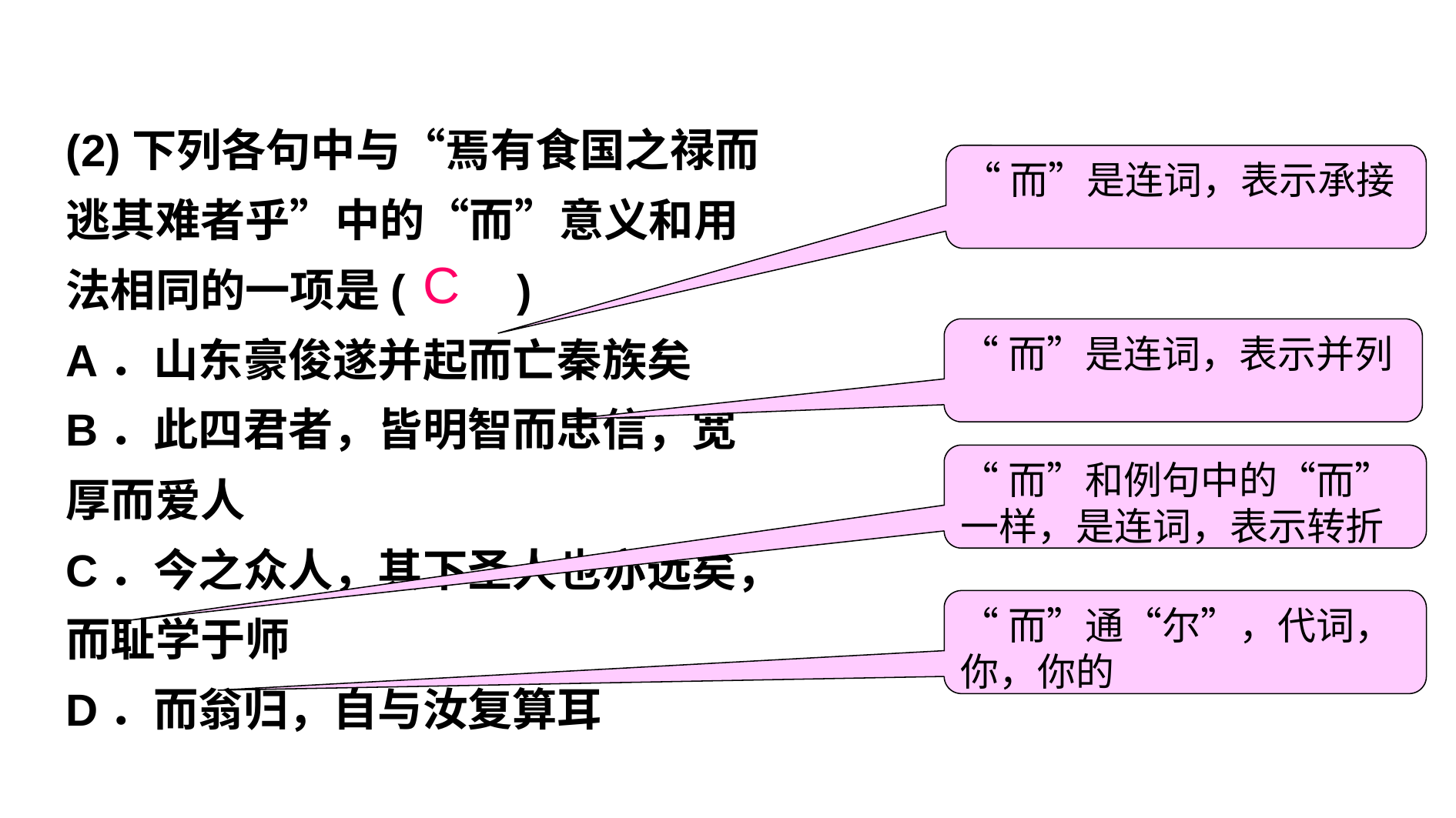

(2)下列各句中与“焉有食国之禄而逃其难者乎”中的“而”意义和用法相同的一项是(　　)
A．山东豪俊遂并起而亡秦族矣
B．此四君者，皆明智而忠信，宽厚而爱人
C．今之众人，其下圣人也亦远矣，而耻学于师
D．而翁归，自与汝复算耳
“而”是连词，表示承接
C
“而”是连词，表示并列
“而”和例句中的“而”一样，是连词，表示转折
“而”通“尔”，代词，你，你的